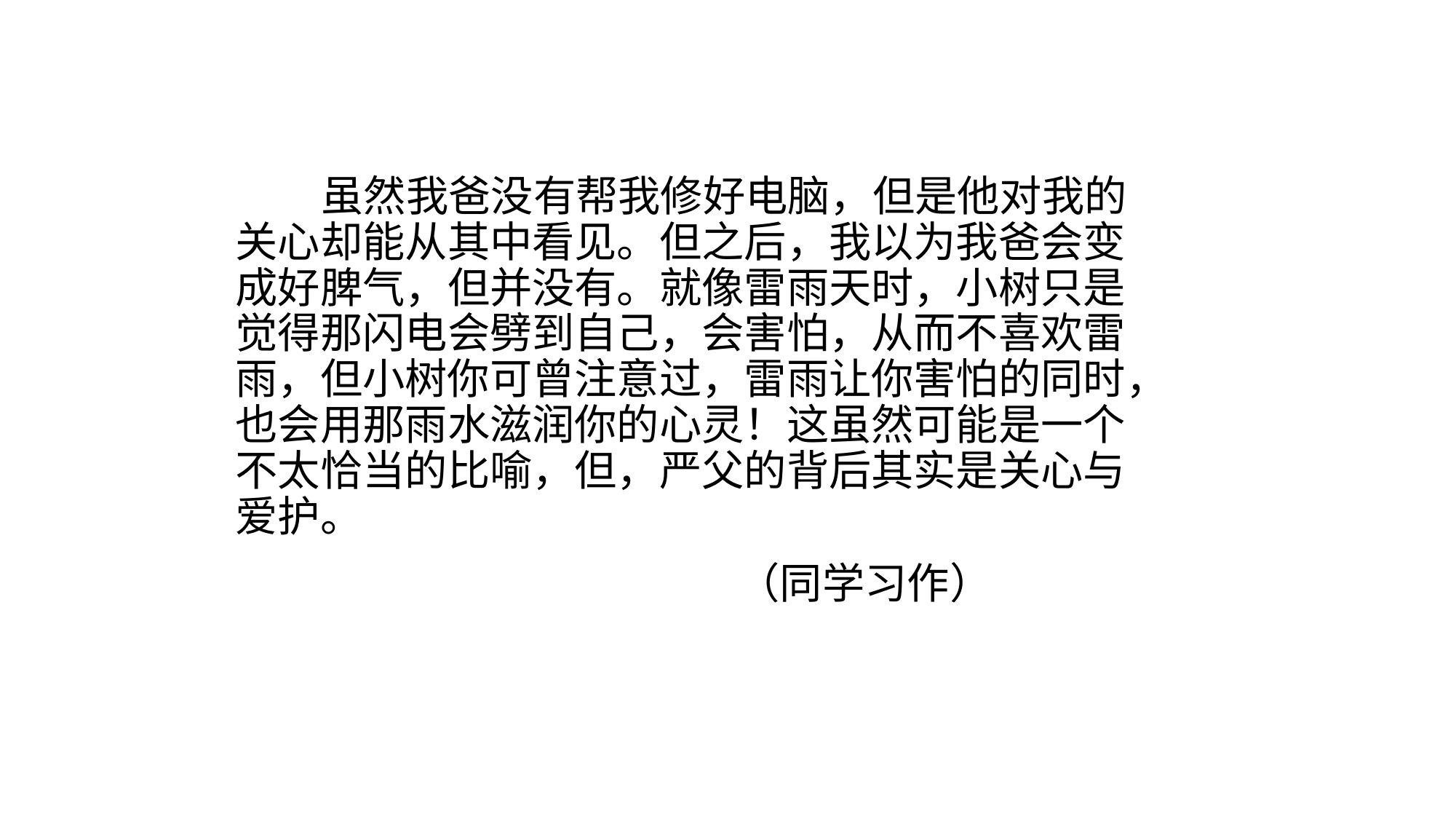

虽然我爸没有帮我修好电脑，但是他对我的关心却能从其中看见。但之后，我以为我爸会变成好脾气，但并没有。就像雷雨天时，小树只是觉得那闪电会劈到自己，会害怕，从而不喜欢雷雨，但小树你可曾注意过，雷雨让你害怕的同时，也会用那雨水滋润你的心灵！这虽然可能是一个不太恰当的比喻，但，严父的背后其实是关心与爱护。
                                                    （同学习作）